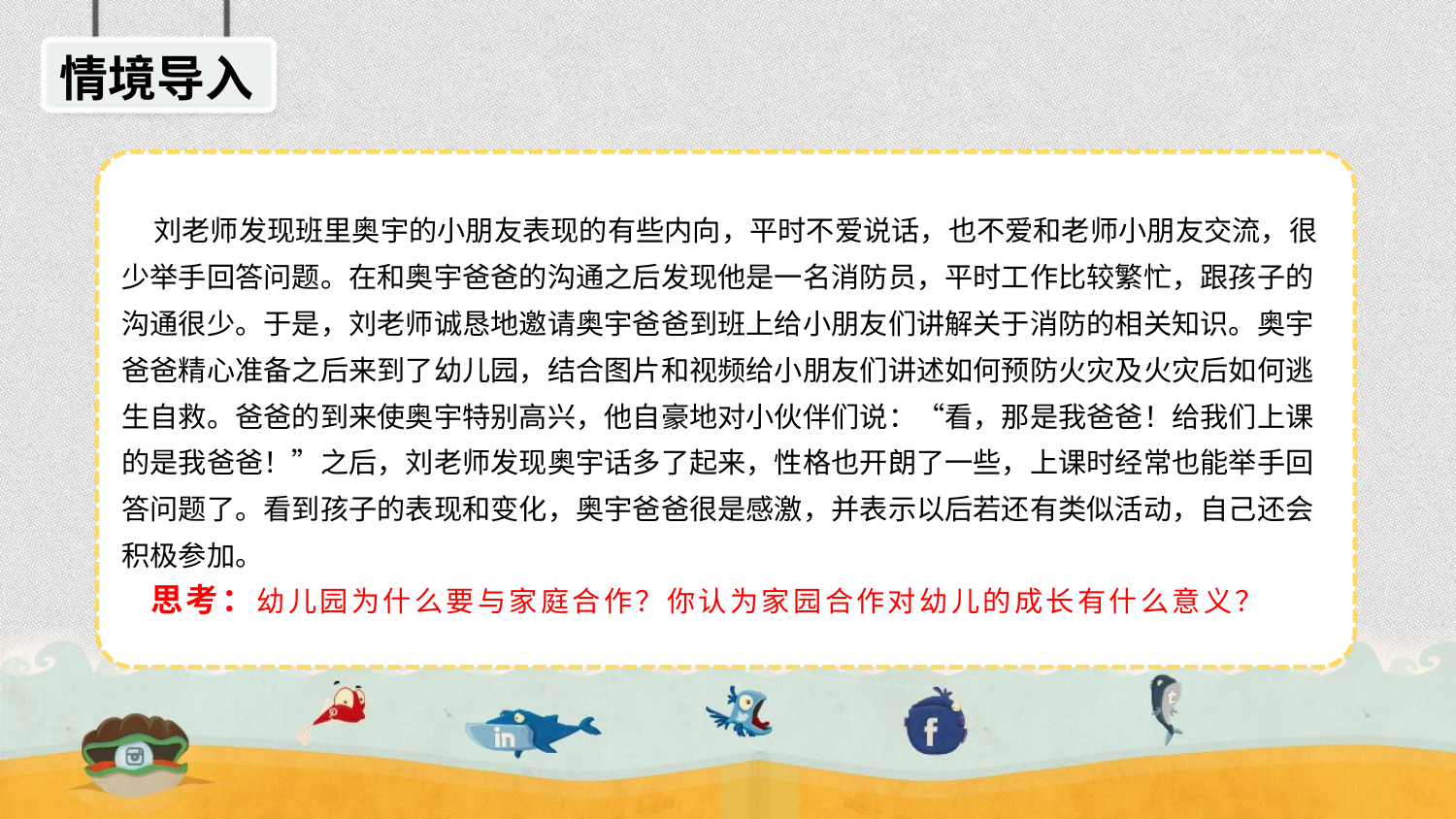

情境导入
    刘老师发现班里奥宇的小朋友表现的有些内向，平时不爱说话，也不爱和老师小朋友交流，很少举手回答问题。在和奥宇爸爸的沟通之后发现他是一名消防员，平时工作比较繁忙，跟孩子的沟通很少。于是，刘老师诚恳地邀请奥宇爸爸到班上给小朋友们讲解关于消防的相关知识。奥宇爸爸精心准备之后来到了幼儿园，结合图片和视频给小朋友们讲述如何预防火灾及火灾后如何逃生自救。爸爸的到来使奥宇特别高兴，他自豪地对小伙伴们说：“看，那是我爸爸！给我们上课的是我爸爸！”之后，刘老师发现奥宇话多了起来，性格也开朗了一些，上课时经常也能举手回答问题了。看到孩子的表现和变化，奥宇爸爸很是感激，并表示以后若还有类似活动，自己还会积极参加。
  思考：幼儿园为什么要与家庭合作？你认为家园合作对幼儿的成长有什么意义？